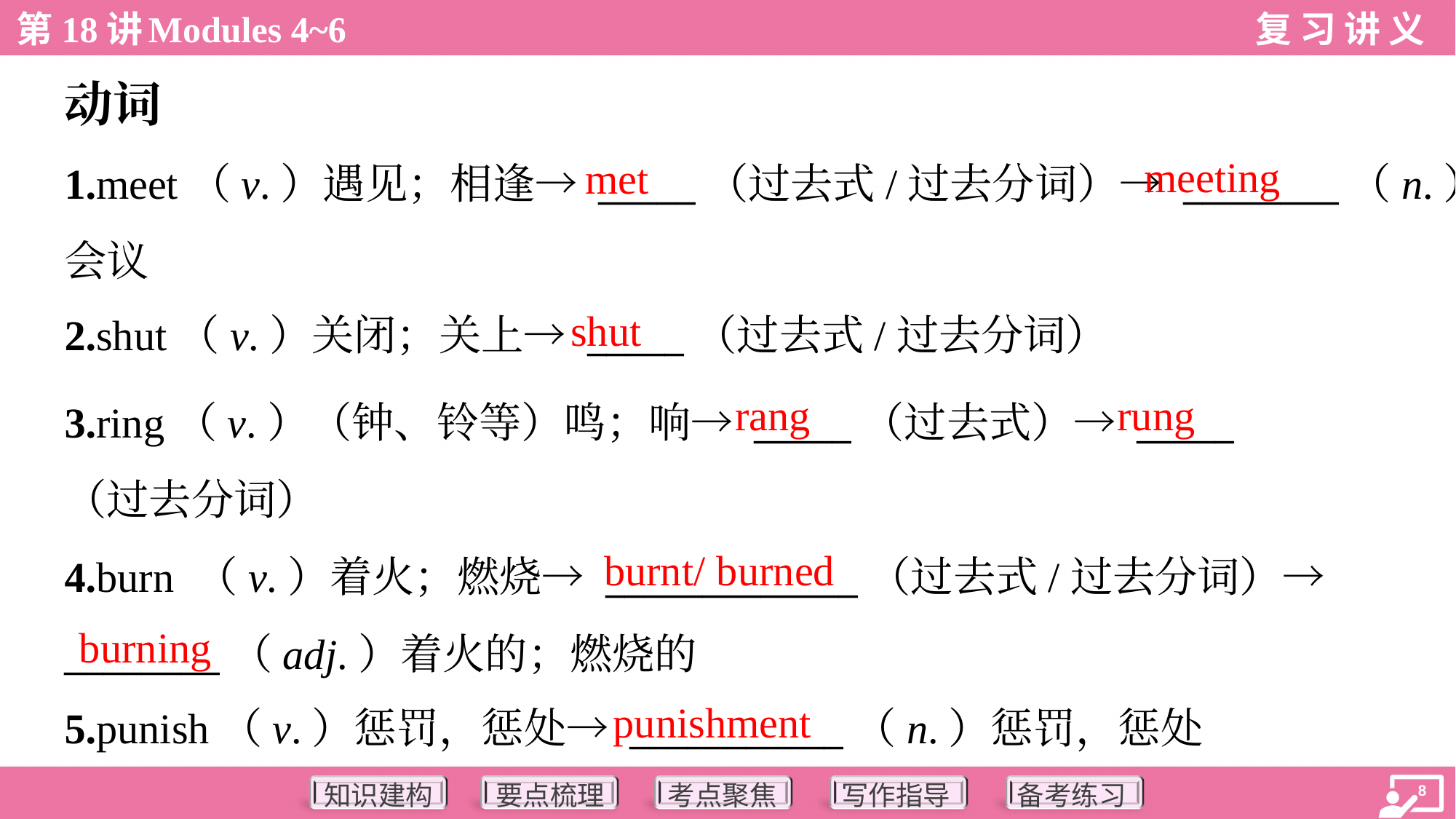

动词
meeting
met
1.meet（v.）遇见；相逢→ _____（过去式/过去分词）→ ________（n.）
会议
2.shut（v.）关闭；关上→ _____（过去式/过去分词）
shut
rang
rung
3.ring（v.）（钟、铃等）鸣；响→ _____（过去式）→ _____
（过去分词）
4.burn （v.）着火；燃烧→ _____________（过去式/过去分词）→
________（adj.）着火的；燃烧的
5.punish（v.）惩罚，惩处→ ___________（n.）惩罚，惩处
burnt/ burned
burning
punishment